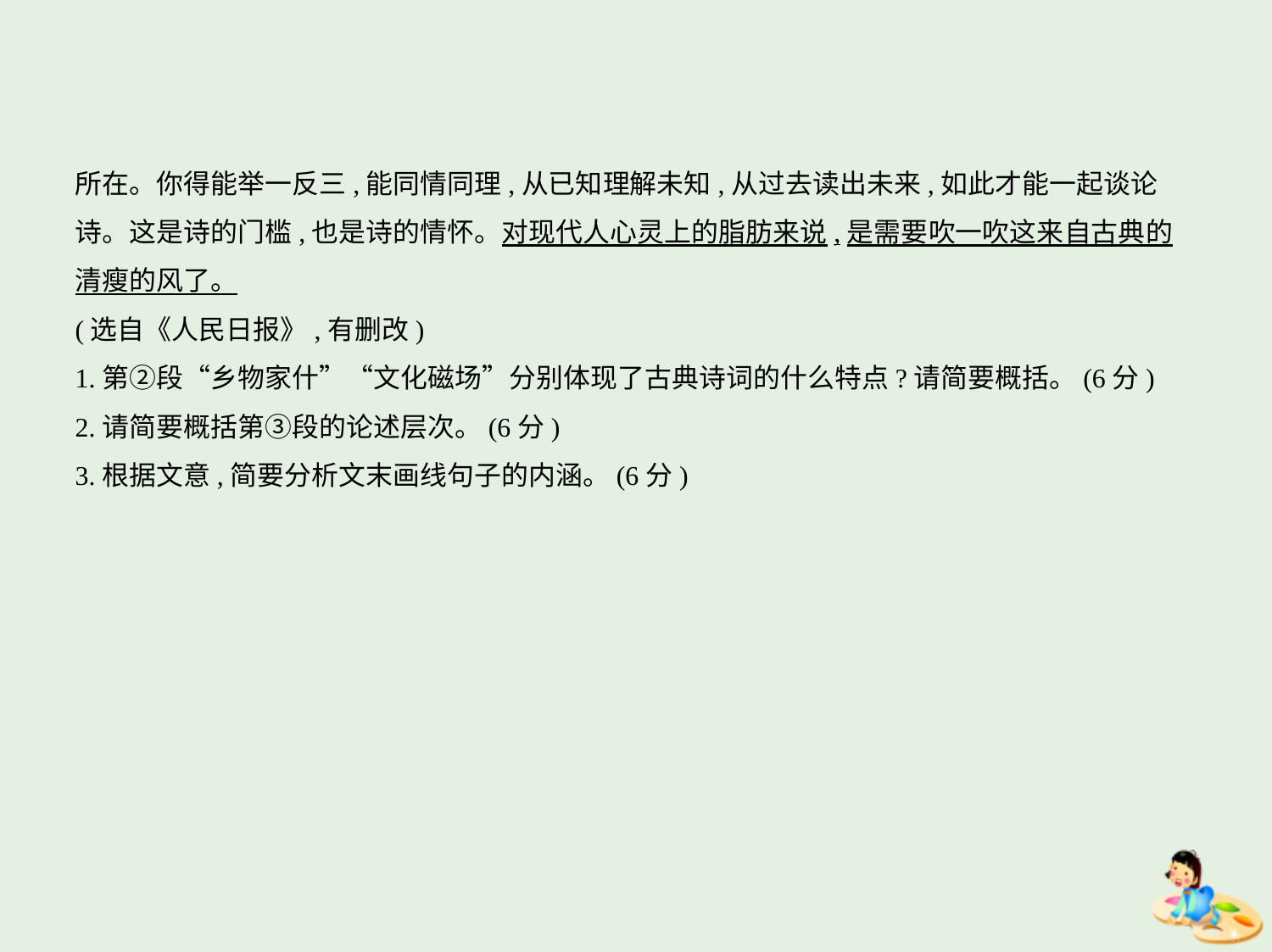

所在。你得能举一反三,能同情同理,从已知理解未知,从过去读出未来,如此才能一起谈论
诗。这是诗的门槛,也是诗的情怀。对现代人心灵上的脂肪来说,是需要吹一吹这来自古典的
清瘦的风了。
(选自《人民日报》,有删改)
1.第②段“乡物家什”“文化磁场”分别体现了古典诗词的什么特点?请简要概括。(6分)
2.请简要概括第③段的论述层次。(6分)
3.根据文意,简要分析文末画线句子的内涵。(6分)